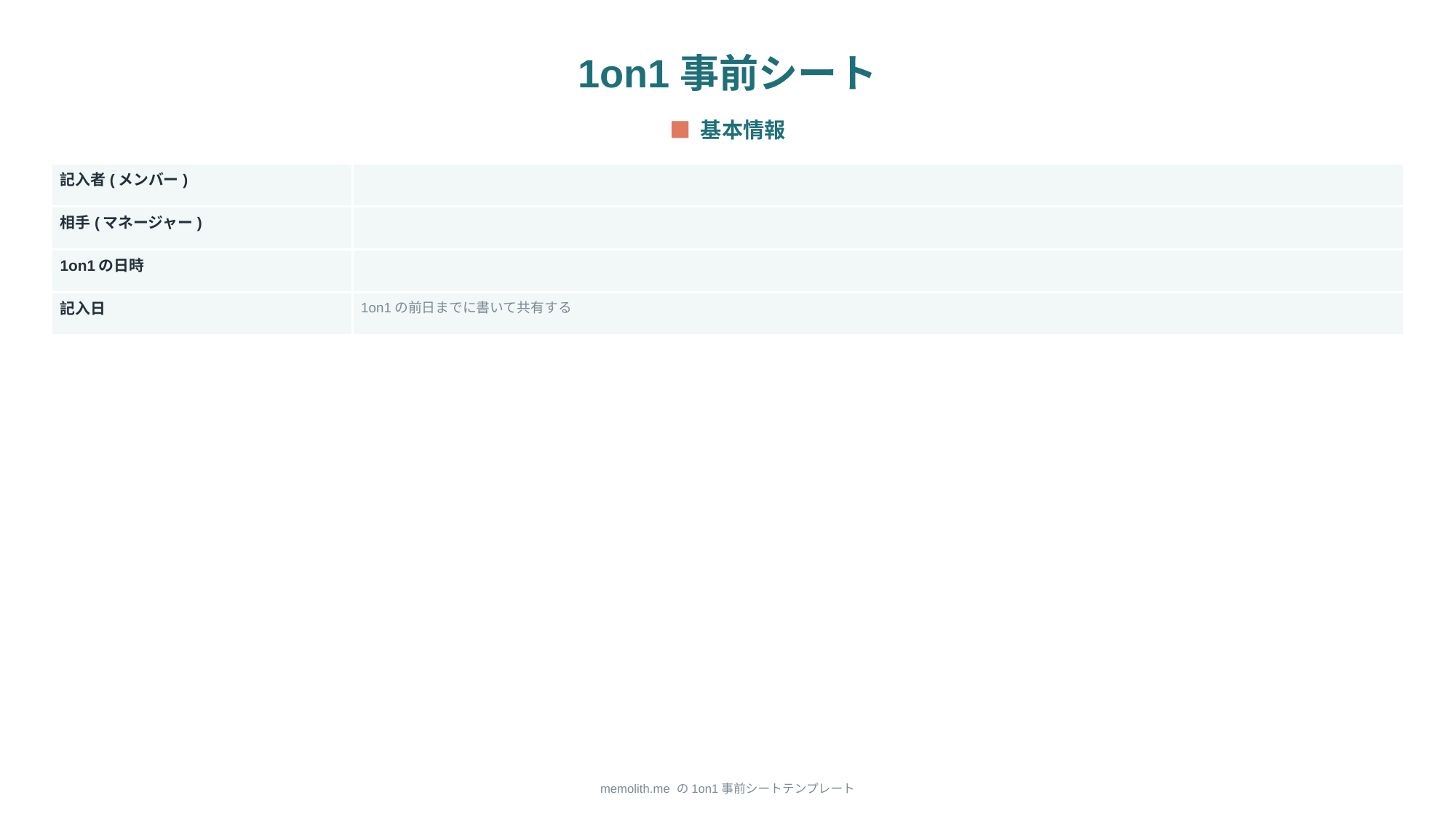

1on1事前シート
■ 基本情報
| 記入者(メンバー) |  |
| --- | --- |
| 相手(マネージャー) |  |
| 1on1の日時 |  |
| 記入日 | 1on1の前日までに書いて共有する |
memolith.me の1on1事前シートテンプレート